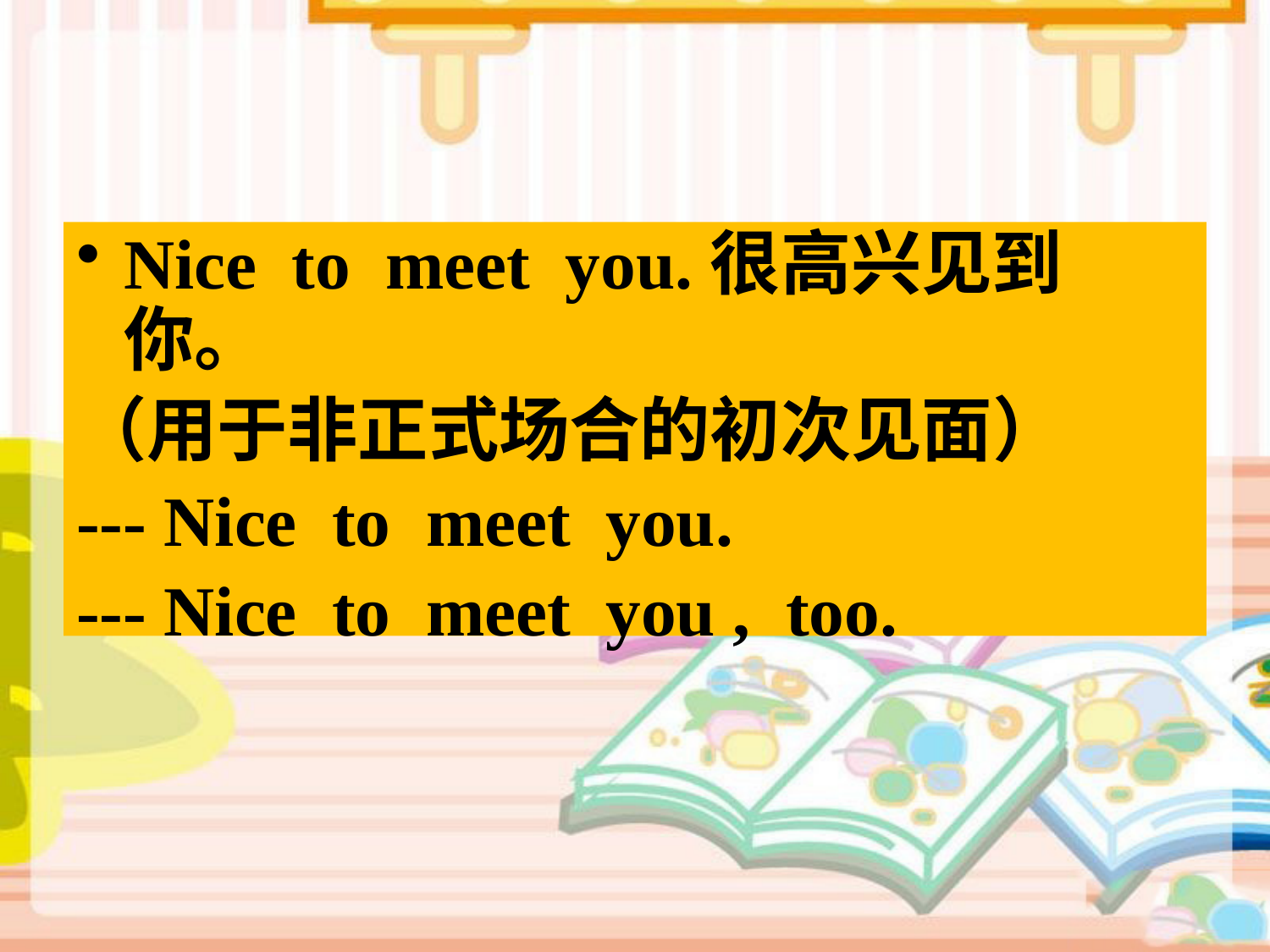

Nice  to  meet  you.很高兴见到你。
（用于非正式场合的初次见面）
--- Nice  to  meet  you.
--- Nice  to  meet  you ,  too.